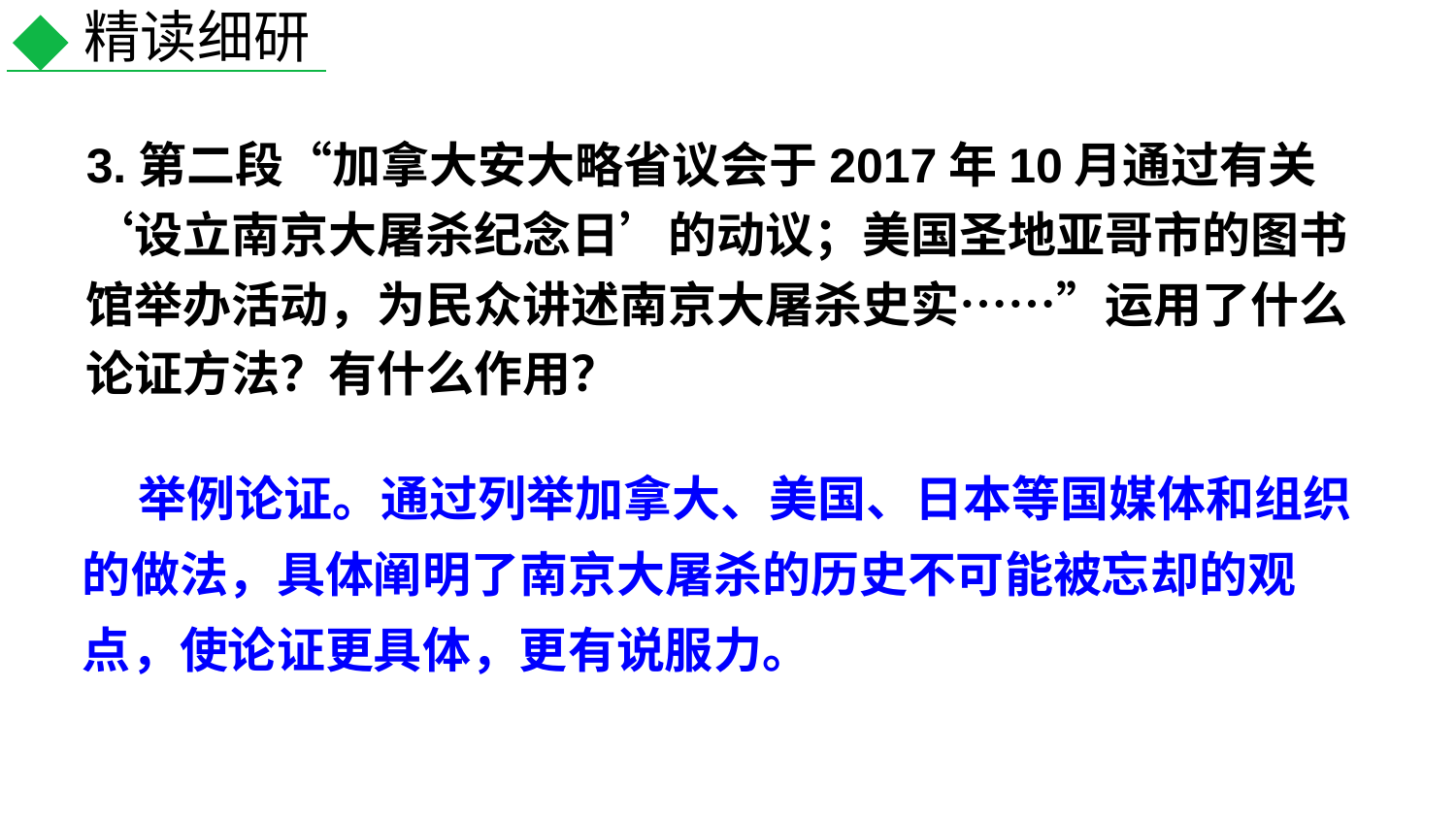

精读细研

3.第二段“加拿大安大略省议会于2017年10月通过有关‘设立南京大屠杀纪念日’的动议；美国圣地亚哥市的图书馆举办活动，为民众讲述南京大屠杀史实……”运用了什么论证方法？有什么作用？
    举例论证。通过列举加拿大、美国、日本等国媒体和组织的做法，具体阐明了南京大屠杀的历史不可能被忘却的观点，使论证更具体，更有说服力。